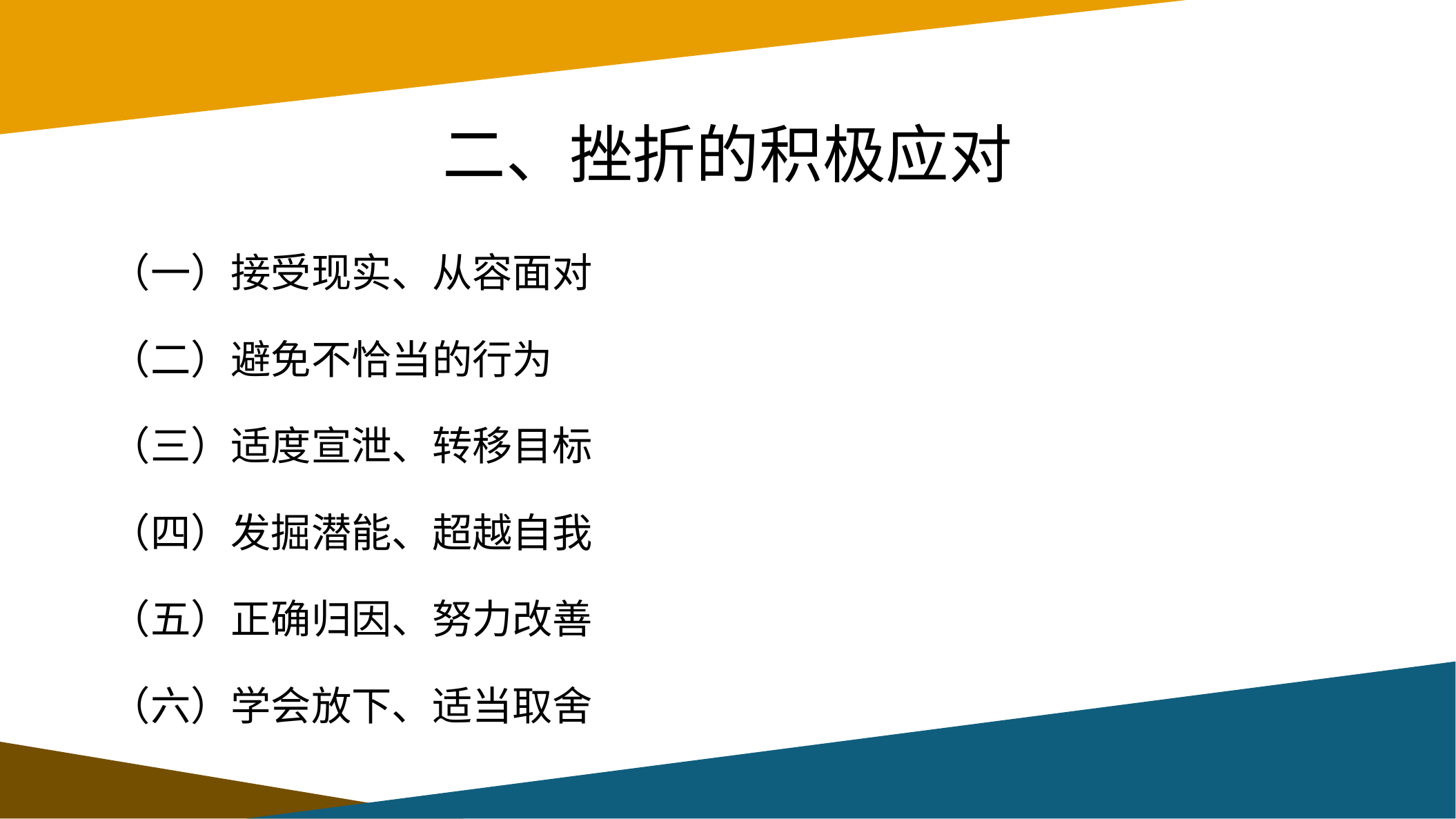

# 二、挫折的积极应对
（一）接受现实、从容面对
（二）避免不恰当的行为
（三）适度宣泄、转移目标
（四）发掘潜能、超越自我
（五）正确归因、努力改善
（六）学会放下、适当取舍